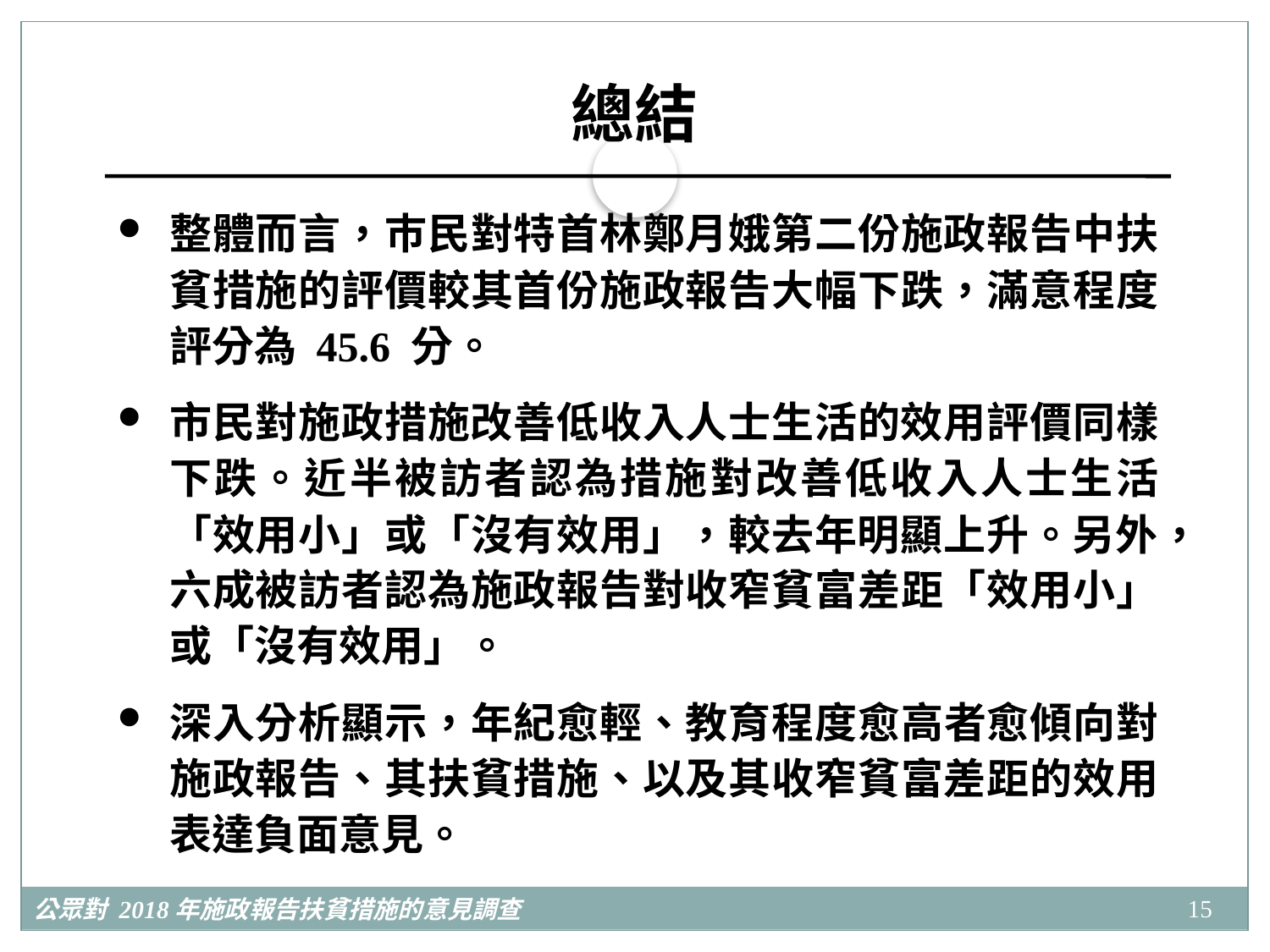

# 總結

整體而言，巿民對特首林鄭月娥第二份施政報告中扶貧措施的評價較其首份施政報告大幅下跌，滿意程度評分為 45.6 分。
市民對施政措施改善低收入人士生活的效用評價同樣下跌。近半被訪者認為措施對改善低收入人士生活「效用小」或「沒有效用」，較去年明顯上升。另外，六成被訪者認為施政報告對收窄貧富差距「效用小」或「沒有效用」。
深入分析顯示，年紀愈輕、教育程度愈高者愈傾向對施政報告、其扶貧措施、以及其收窄貧富差距的效用表達負面意見。